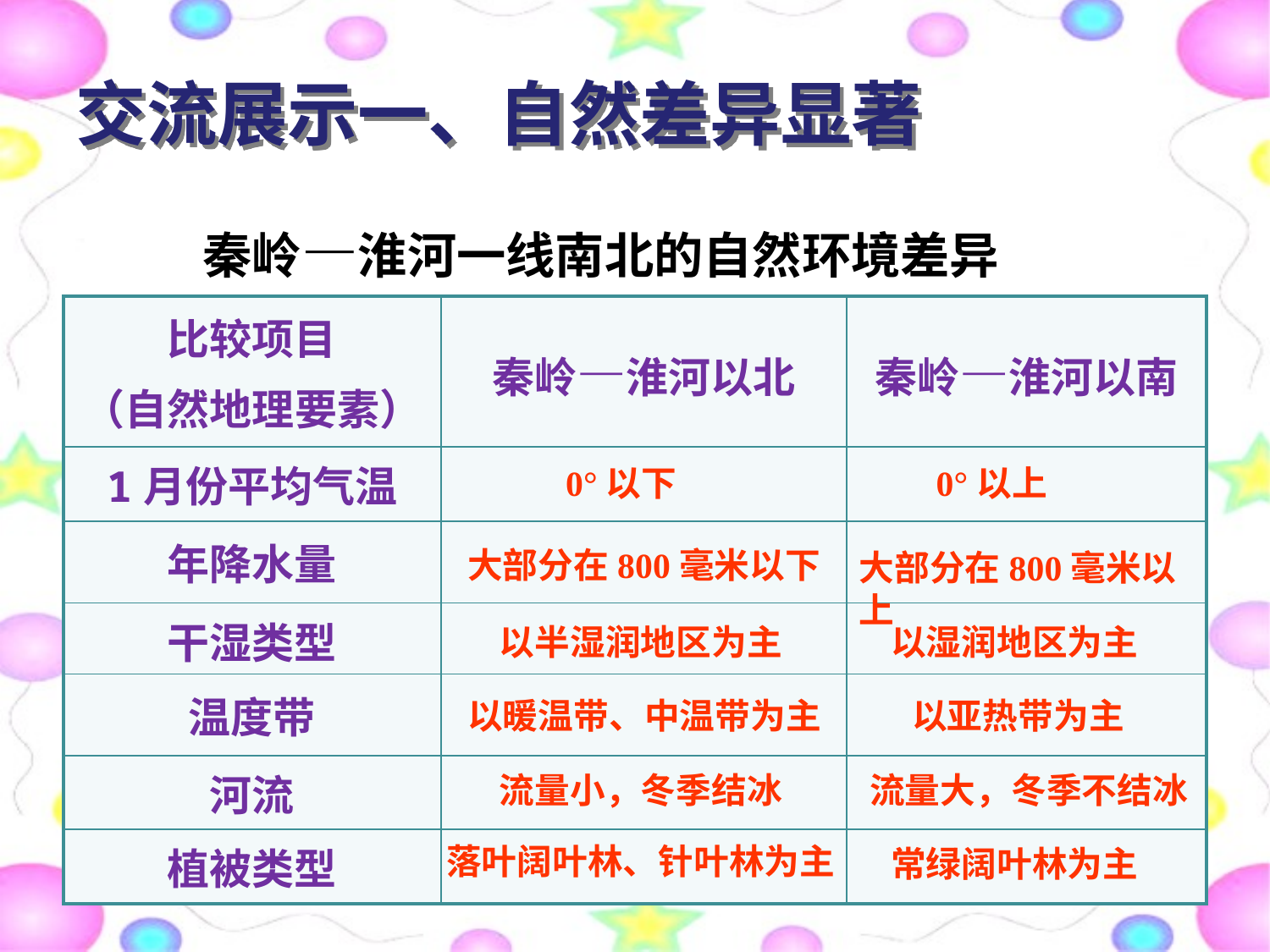

交流展示一、自然差异显著
秦岭—淮河一线南北的自然环境差异
| 比较项目 （自然地理要素） | 秦岭—淮河以北 | 秦岭—淮河以南 |
| --- | --- | --- |
| 1月份平均气温 |  |  |
| 年降水量 |  |  |
| 干湿类型 |  |  |
| 温度带 |  |  |
| 河流 |  |  |
| 植被类型 |  |  |
0°以下
0°以上
大部分在800毫米以下
大部分在800毫米以上
以半湿润地区为主
以湿润地区为主
以暖温带、中温带为主
以亚热带为主
流量小，冬季结冰
流量大，冬季不结冰
落叶阔叶林、针叶林为主
常绿阔叶林为主